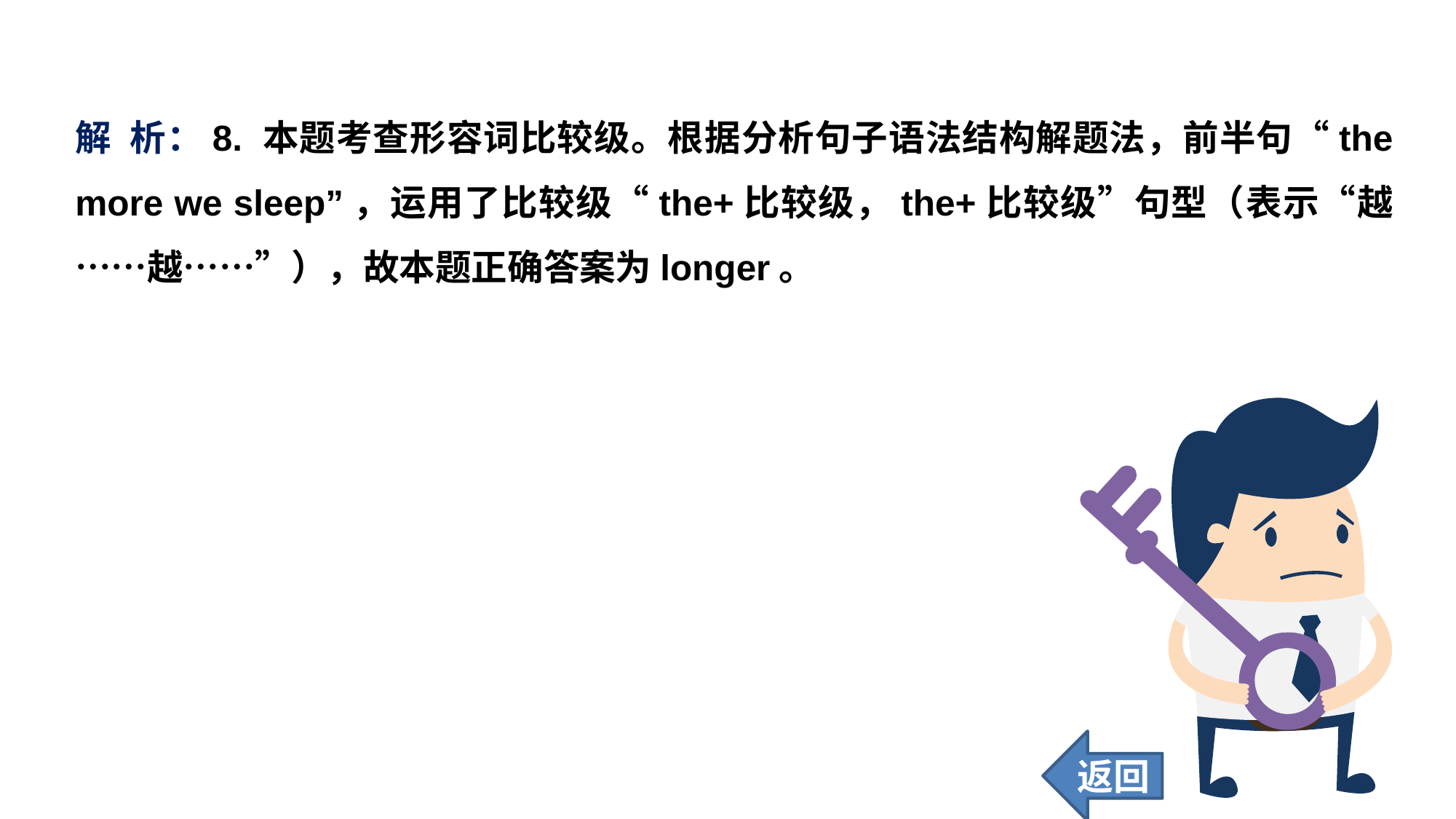

解  析：8. 本题考查形容词比较级。根据分析句子语法结构解题法，前半句“the more we sleep”，运用了比较级“the+比较级，the+比较级”句型（表示“越……越……”），故本题正确答案为longer。

返回
144